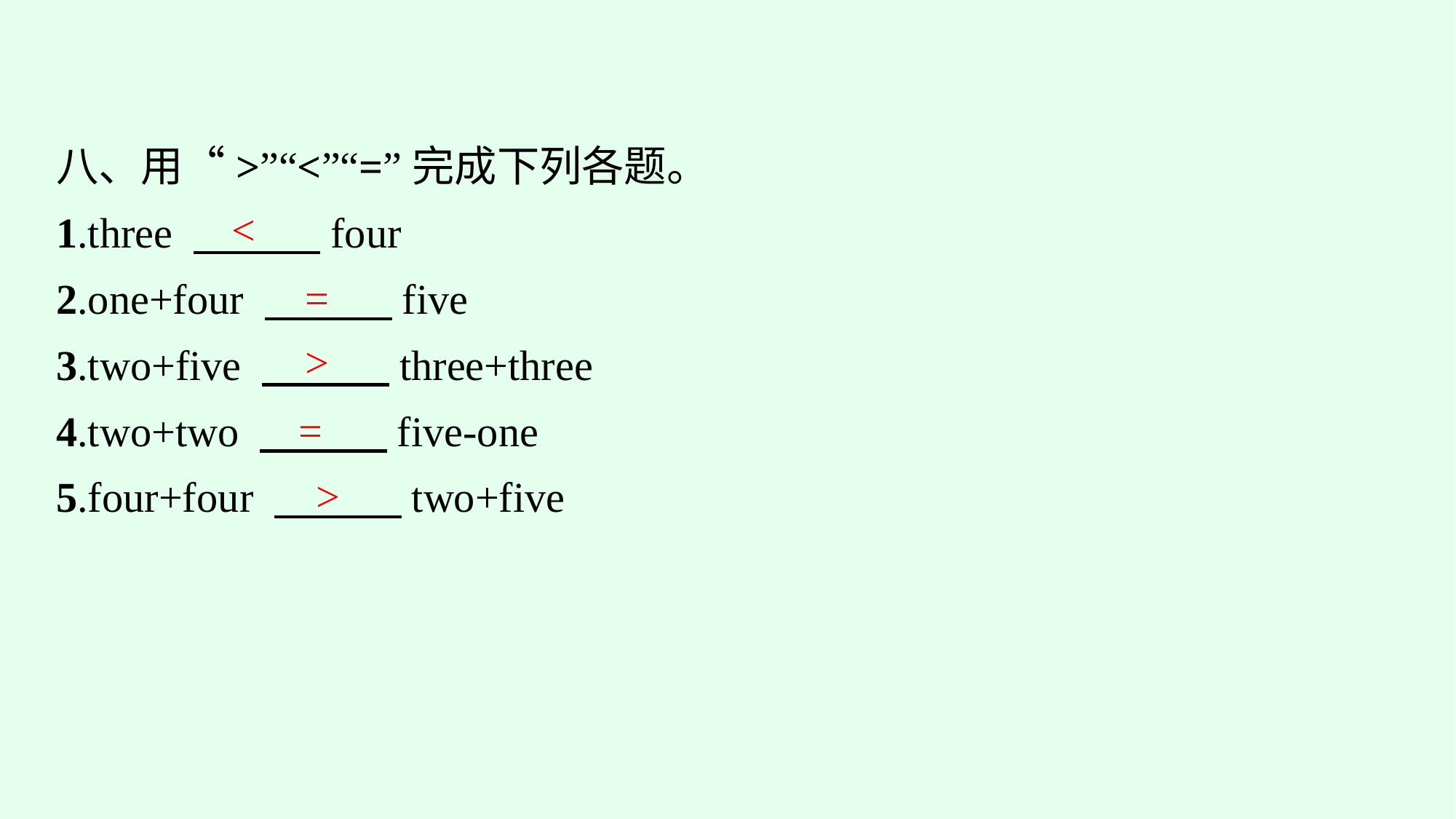

八、用“>”“<”“=”完成下列各题。
1.three 　　　four
2.one+four 　　　five
3.two+five 　　　three+three
4.two+two 　　　five-one
5.four+four 　　　two+five
<
=
>
=
>